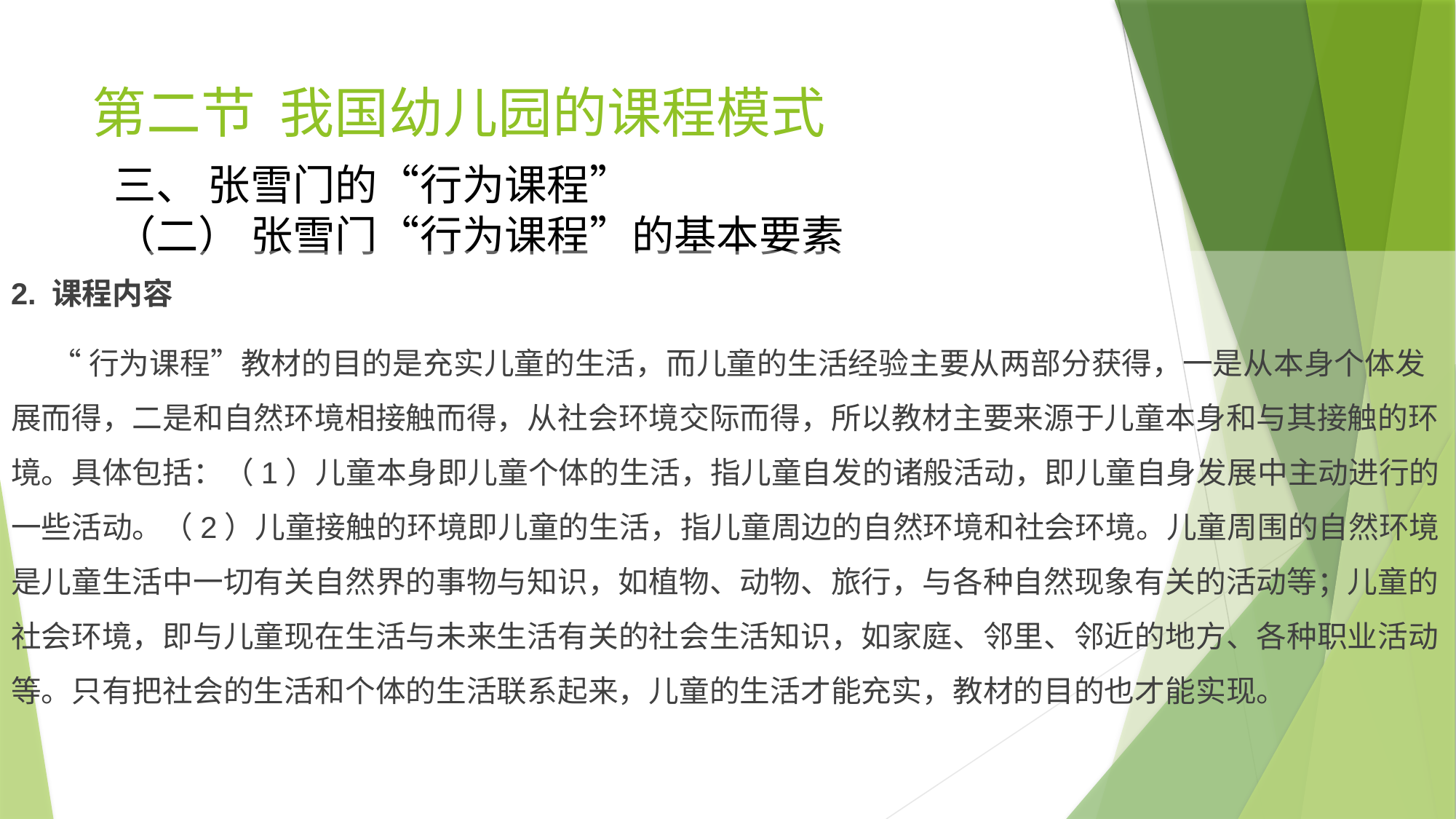

# 第二节  我国幼儿园的课程模式
三、 张雪门的“行为课程”
（二） 张雪门“行为课程”的基本要素
2. 课程内容
      “行为课程”教材的目的是充实儿童的生活，而儿童的生活经验主要从两部分获得，一是从本身个体发展而得，二是和自然环境相接触而得，从社会环境交际而得，所以教材主要来源于儿童本身和与其接触的环境。具体包括：（1）儿童本身即儿童个体的生活，指儿童自发的诸般活动，即儿童自身发展中主动进行的一些活动。（2）儿童接触的环境即儿童的生活，指儿童周边的自然环境和社会环境。儿童周围的自然环境是儿童生活中一切有关自然界的事物与知识，如植物、动物、旅行，与各种自然现象有关的活动等；儿童的社会环境，即与儿童现在生活与未来生活有关的社会生活知识，如家庭、邻里、邻近的地方、各种职业活动等。只有把社会的生活和个体的生活联系起来，儿童的生活才能充实，教材的目的也才能实现。